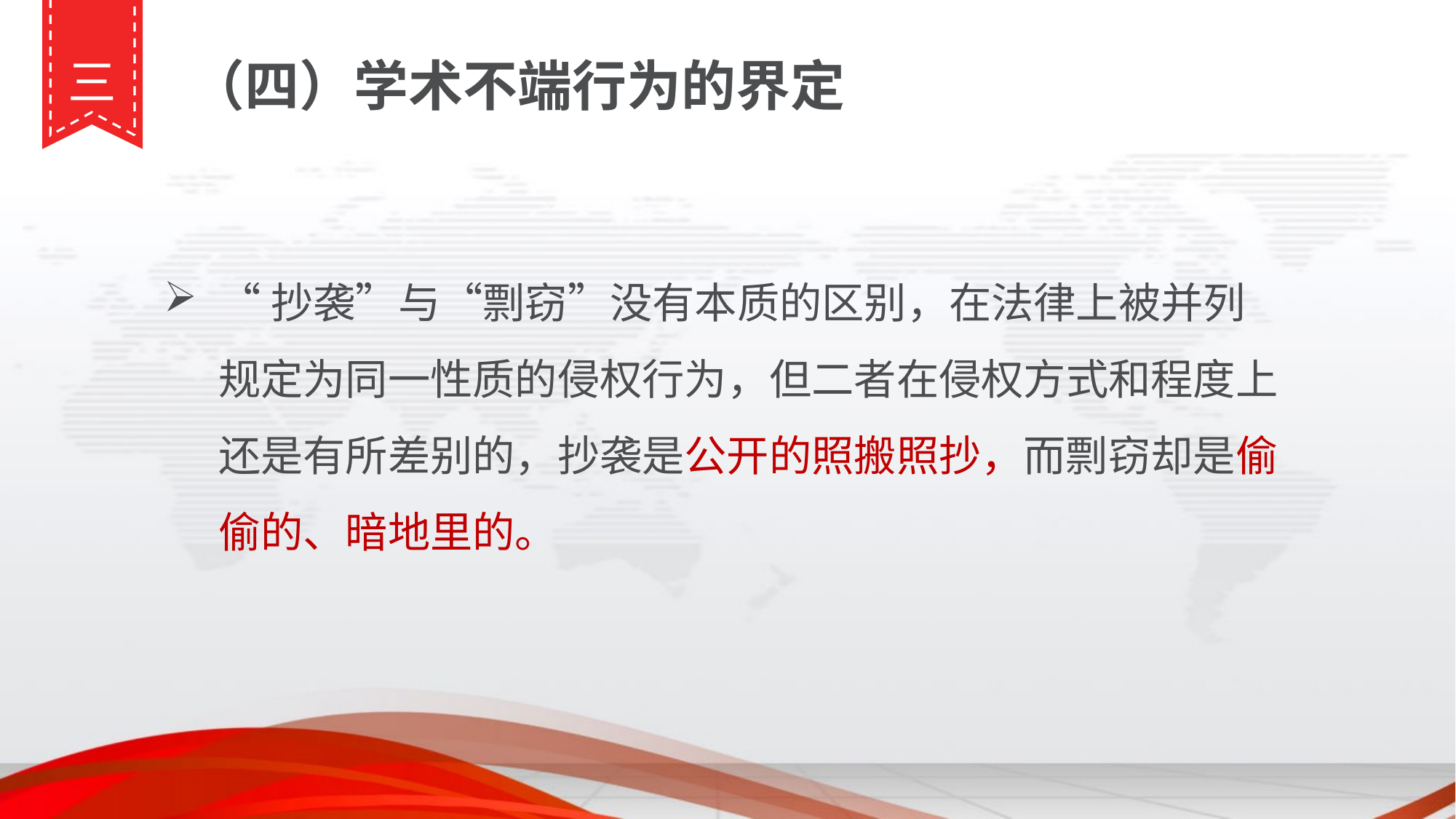

三
（四）学术不端行为的界定
“抄袭”与“剽窃”没有本质的区别，在法律上被并列规定为同一性质的侵权行为，但二者在侵权方式和程度上还是有所差别的，抄袭是公开的照搬照抄，而剽窃却是偷偷的、暗地里的。